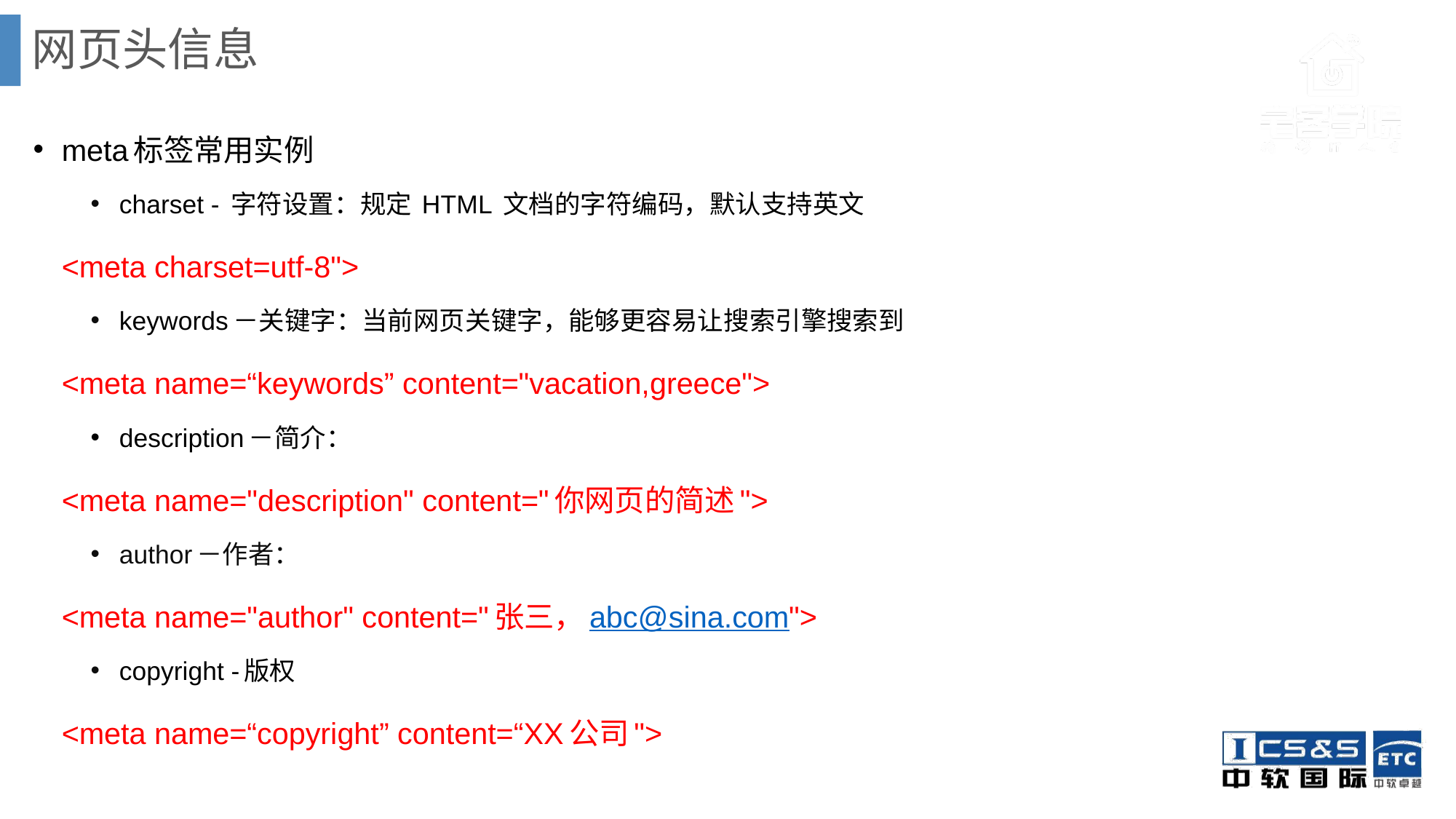

# 网页头信息
meta标签常用实例
charset - 字符设置：规定 HTML 文档的字符编码，默认支持英文
  		<meta charset=utf-8">
keywords－关键字：当前网页关键字，能够更容易让搜索引擎搜索到
		<meta name=“keywords” content="vacation,greece">
description－简介：
		<meta name="description" content="你网页的简述">
author－作者：
		<meta name="author" content="张三，abc@sina.com">
copyright -版权
		<meta name=“copyright” content=“XX公司">